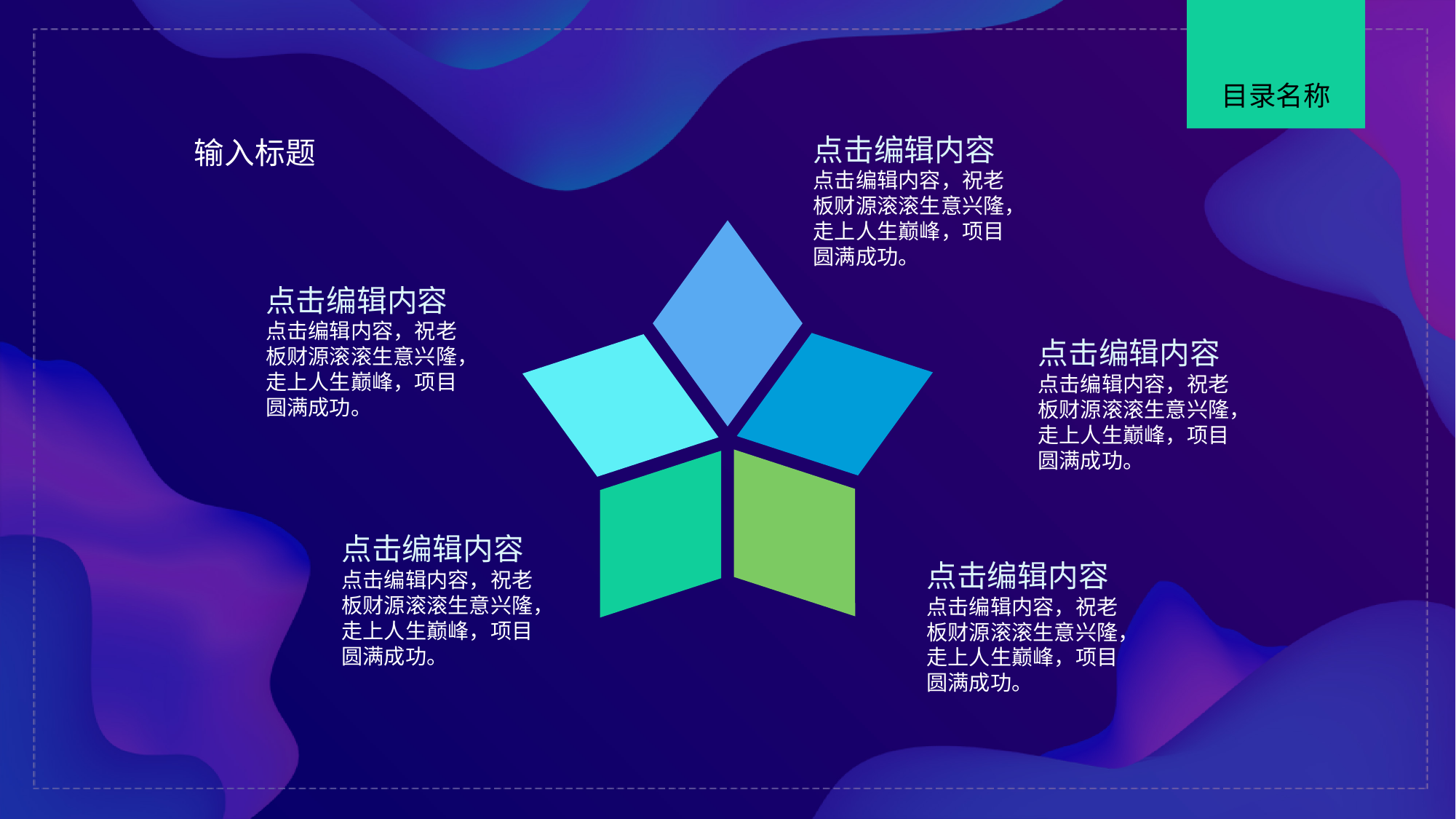

目录名称
点击编辑内容
点击编辑内容，祝老板财源滚滚生意兴隆，走上人生巅峰，项目圆满成功。
输入标题

点击编辑内容
点击编辑内容，祝老板财源滚滚生意兴隆，走上人生巅峰，项目圆满成功。
点击编辑内容
点击编辑内容，祝老板财源滚滚生意兴隆，走上人生巅峰，项目圆满成功。
点击编辑内容
点击编辑内容，祝老板财源滚滚生意兴隆，走上人生巅峰，项目圆满成功。
点击编辑内容
点击编辑内容，祝老板财源滚滚生意兴隆，走上人生巅峰，项目圆满成功。